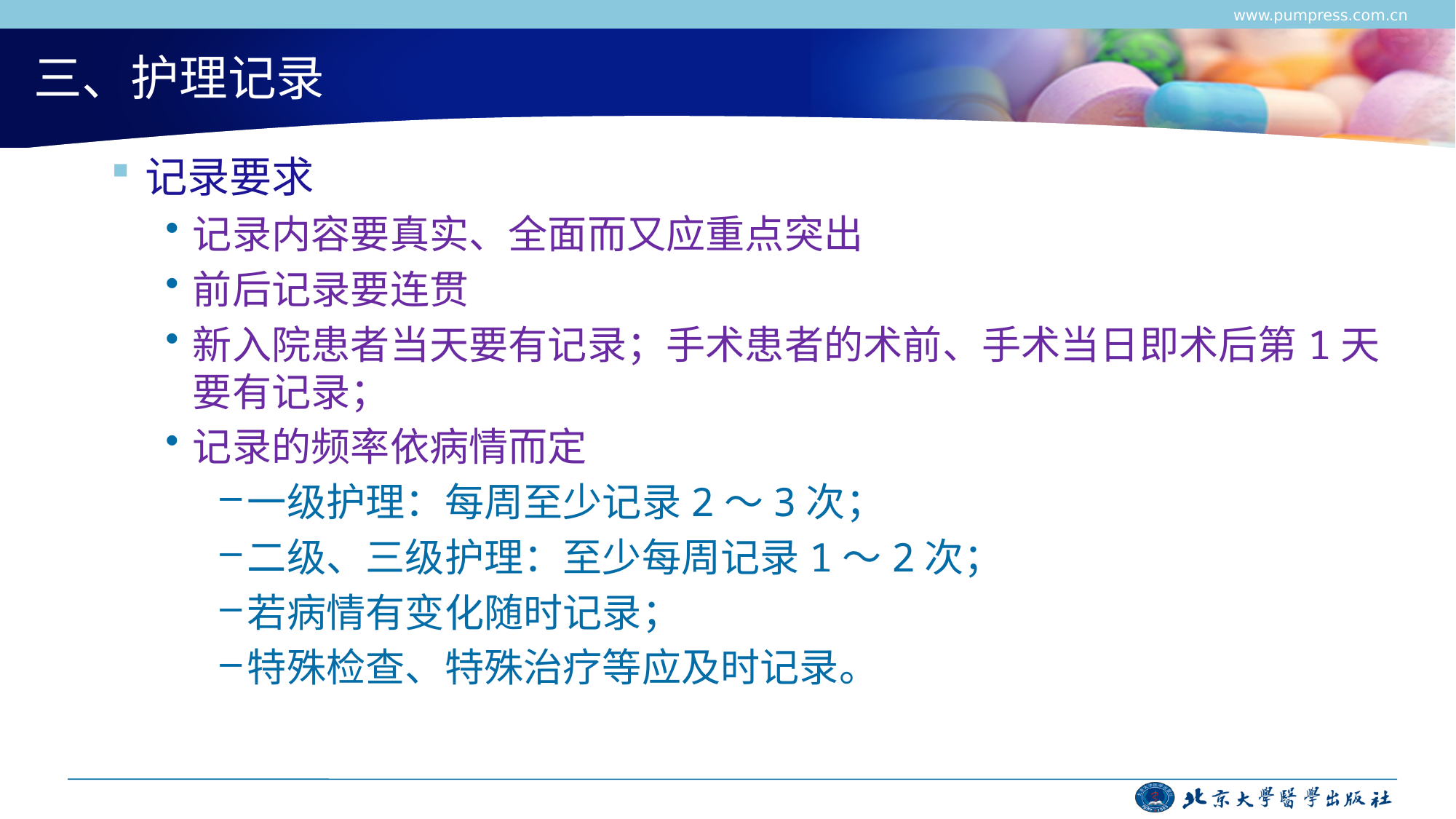

www.pumpress.com.cn
# 三、护理记录
记录要求
记录内容要真实、全面而又应重点突出
前后记录要连贯
新入院患者当天要有记录；手术患者的术前、手术当日即术后第1天要有记录；
记录的频率依病情而定
一级护理：每周至少记录2～3次；
二级、三级护理：至少每周记录1～2次；
若病情有变化随时记录；
特殊检查、特殊治疗等应及时记录。